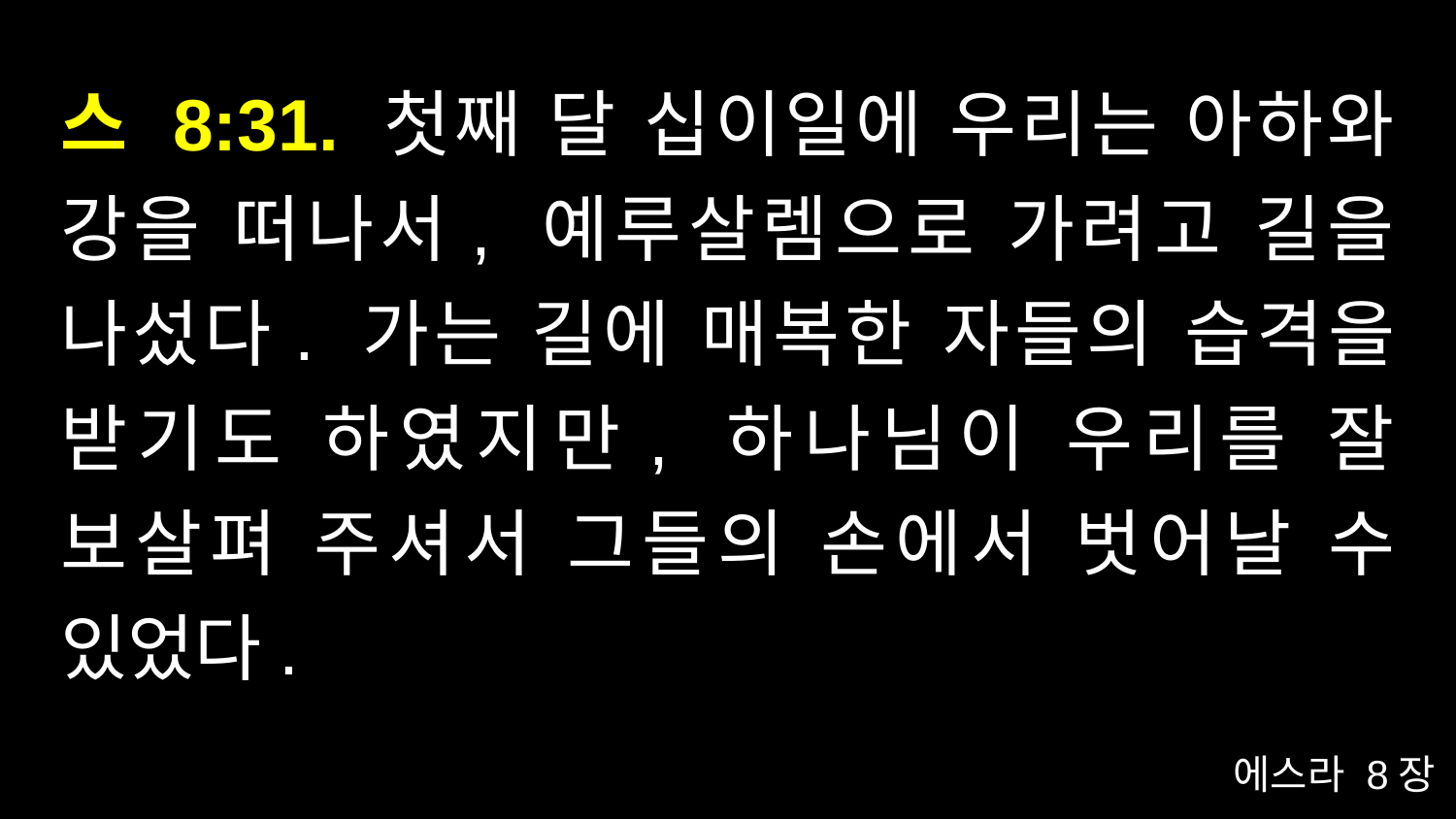

# 스 8:31. 첫째 달 십이일에 우리는 아하와 강을 떠나서, 예루살렘으로 가려고 길을 나섰다. 가는 길에 매복한 자들의 습격을 받기도 하였지만, 하나님이 우리를 잘 보살펴 주셔서 그들의 손에서 벗어날 수 있었다.
에스라 8장